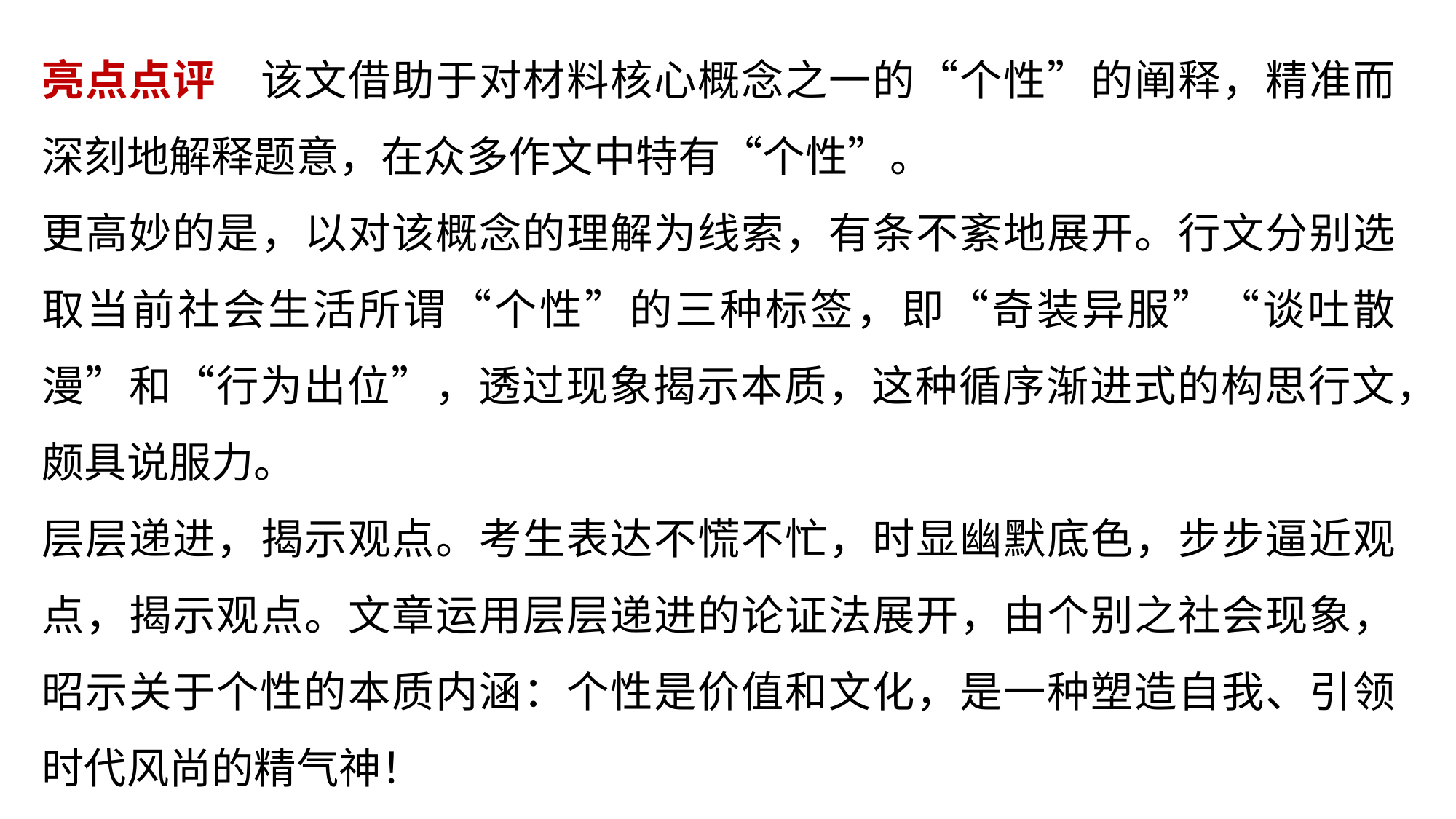

亮点点评　该文借助于对材料核心概念之一的“个性”的阐释，精准而深刻地解释题意，在众多作文中特有“个性”。
更高妙的是，以对该概念的理解为线索，有条不紊地展开。行文分别选取当前社会生活所谓“个性”的三种标签，即“奇装异服”“谈吐散漫”和“行为出位”，透过现象揭示本质，这种循序渐进式的构思行文，颇具说服力。
层层递进，揭示观点。考生表达不慌不忙，时显幽默底色，步步逼近观点，揭示观点。文章运用层层递进的论证法展开，由个别之社会现象，昭示关于个性的本质内涵：个性是价值和文化，是一种塑造自我、引领时代风尚的精气神！